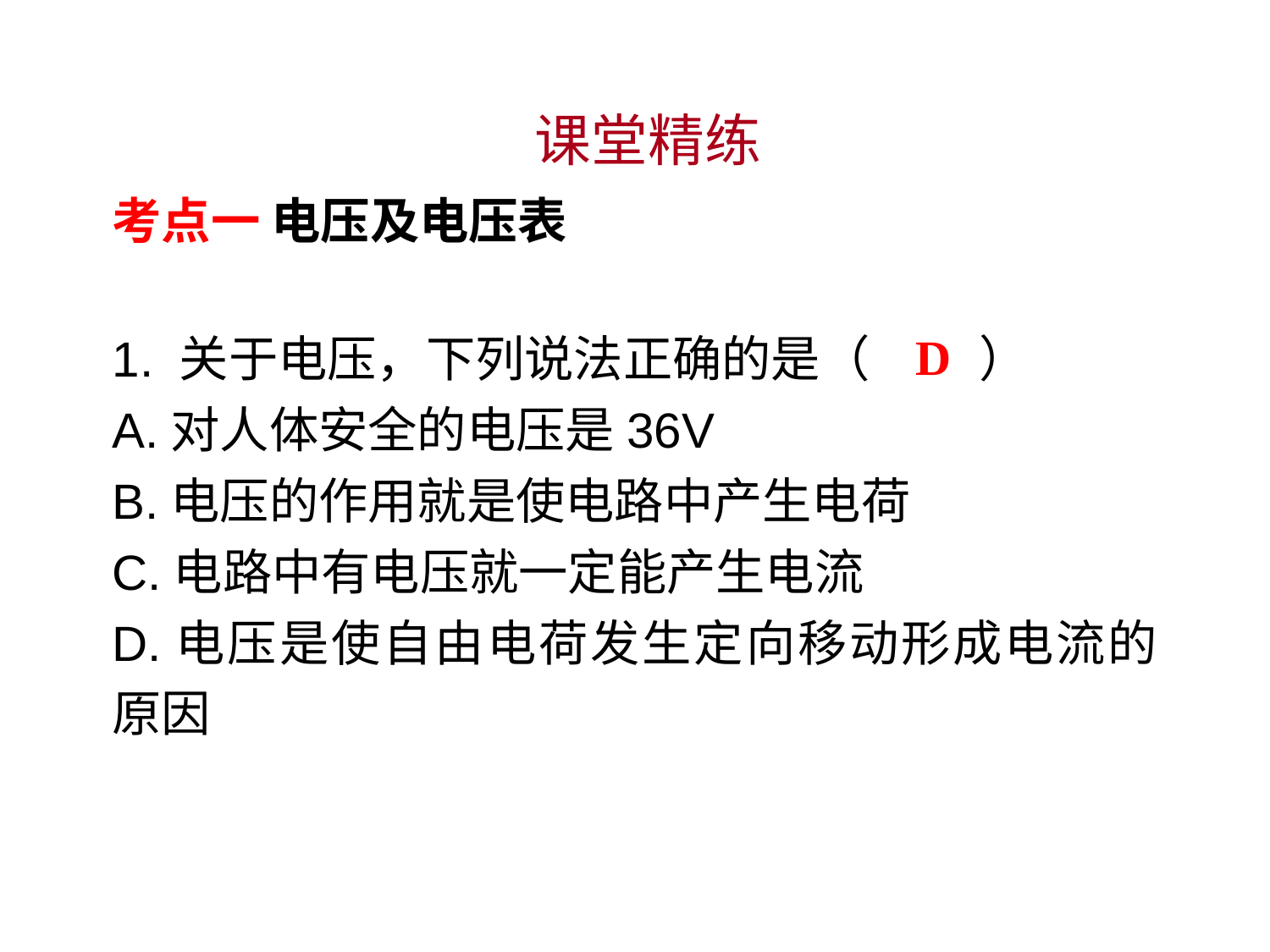

课堂精练
考点一 电压及电压表
1. 关于电压，下列说法正确的是（　 　）
A.对人体安全的电压是36V
B.电压的作用就是使电路中产生电荷
C.电路中有电压就一定能产生电流
D.电压是使自由电荷发生定向移动形成电流的原因
D